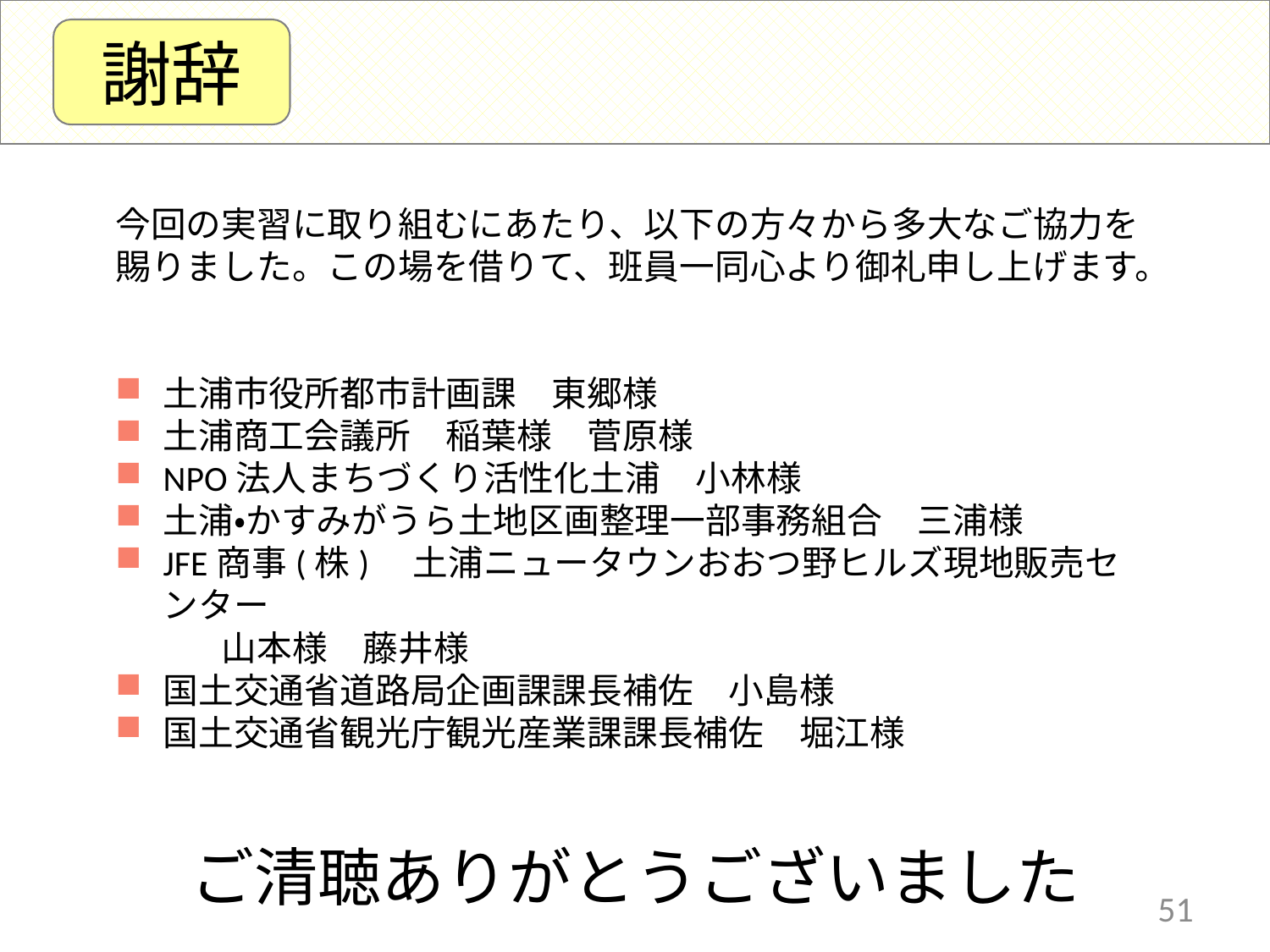

謝辞
今回の実習に取り組むにあたり、以下の方々から多大なご協力を賜りました。この場を借りて、班員一同心より御礼申し上げます。

土浦市役所都市計画課　東郷様
土浦商工会議所　稲葉様　菅原様
NPO法人まちづくり活性化土浦　小林様
土浦・かすみがうら土地区画整理一部事務組合　三浦様
JFE商事(株)　土浦ニュータウンおおつ野ヒルズ現地販売センター
　　　山本様　藤井様
国土交通省道路局企画課課長補佐　小島様
国土交通省観光庁観光産業課課長補佐　堀江様

ご清聴ありがとうございました
51